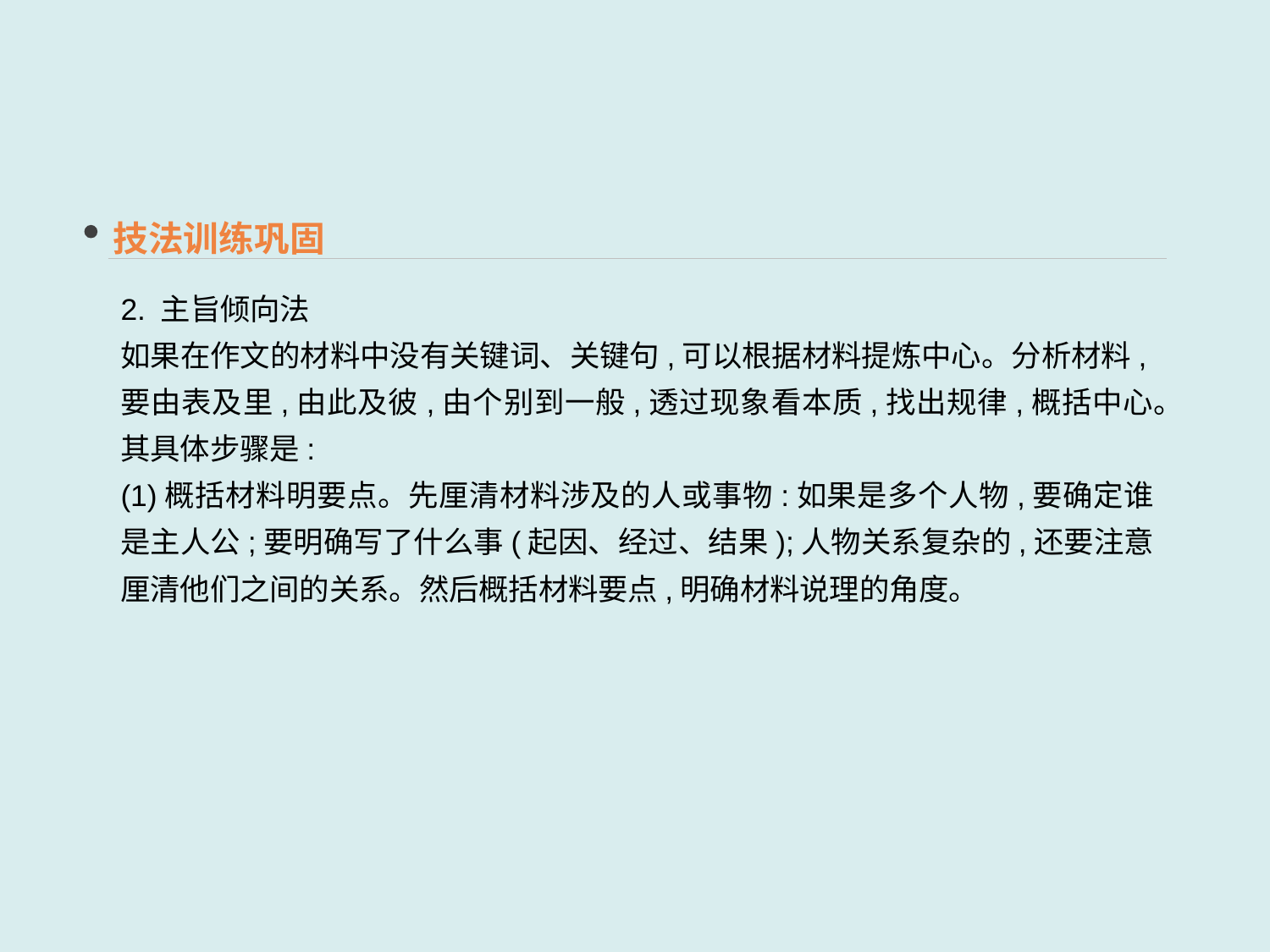

技法训练巩固

2. 主旨倾向法
如果在作文的材料中没有关键词、关键句,可以根据材料提炼中心。分析材料,要由表及里,由此及彼,由个别到一般,透过现象看本质,找出规律,概括中心。其具体步骤是:
(1)概括材料明要点。先厘清材料涉及的人或事物:如果是多个人物,要确定谁是主人公;要明确写了什么事(起因、经过、结果);人物关系复杂的,还要注意厘清他们之间的关系。然后概括材料要点,明确材料说理的角度。